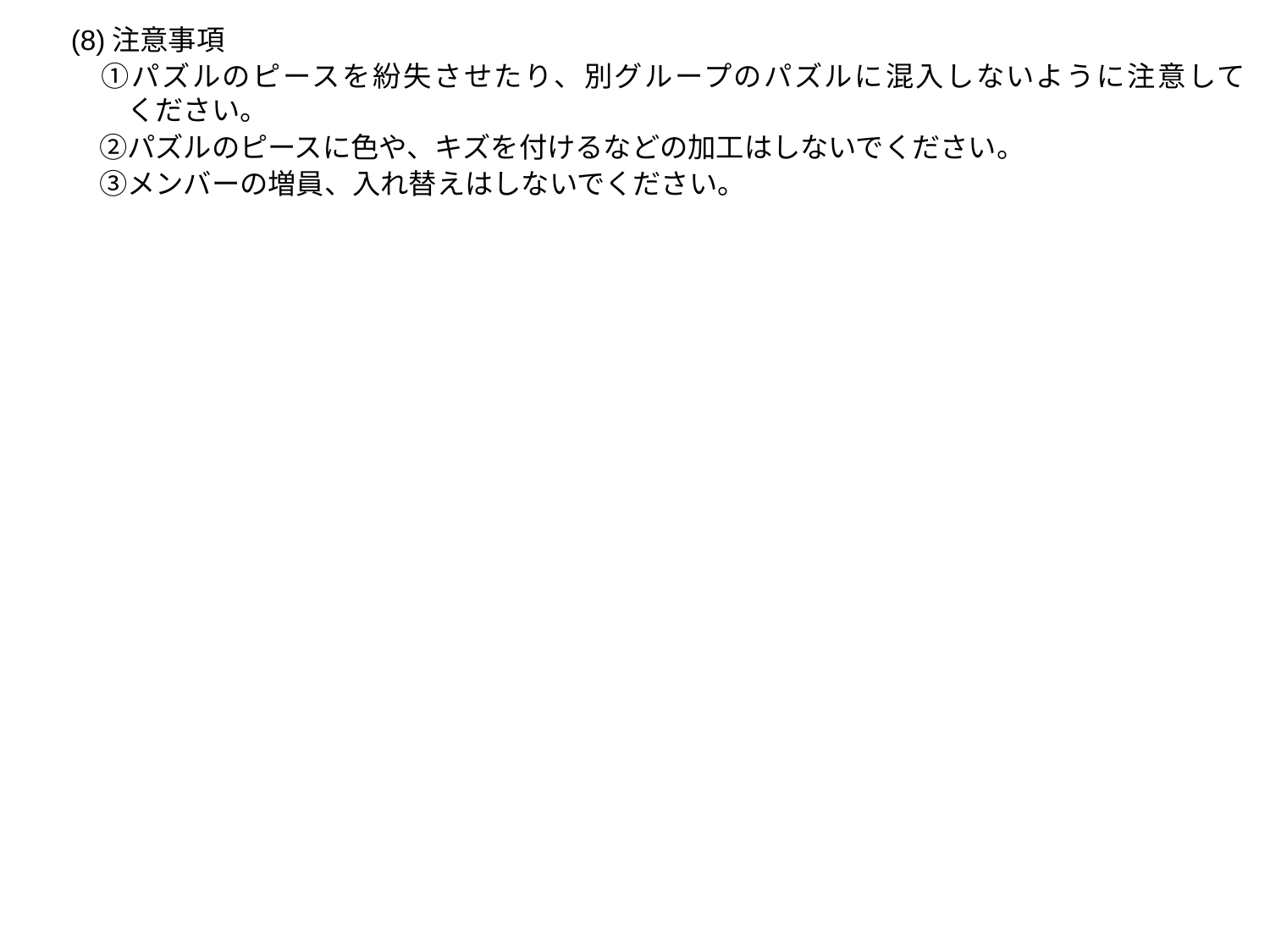

(8)注意事項
　①パズルのピースを紛失させたり、別グループのパズルに混入しないように注意して
　　ください。
　②パズルのピースに色や、キズを付けるなどの加工はしないでください。
　③メンバーの増員、入れ替えはしないでください。